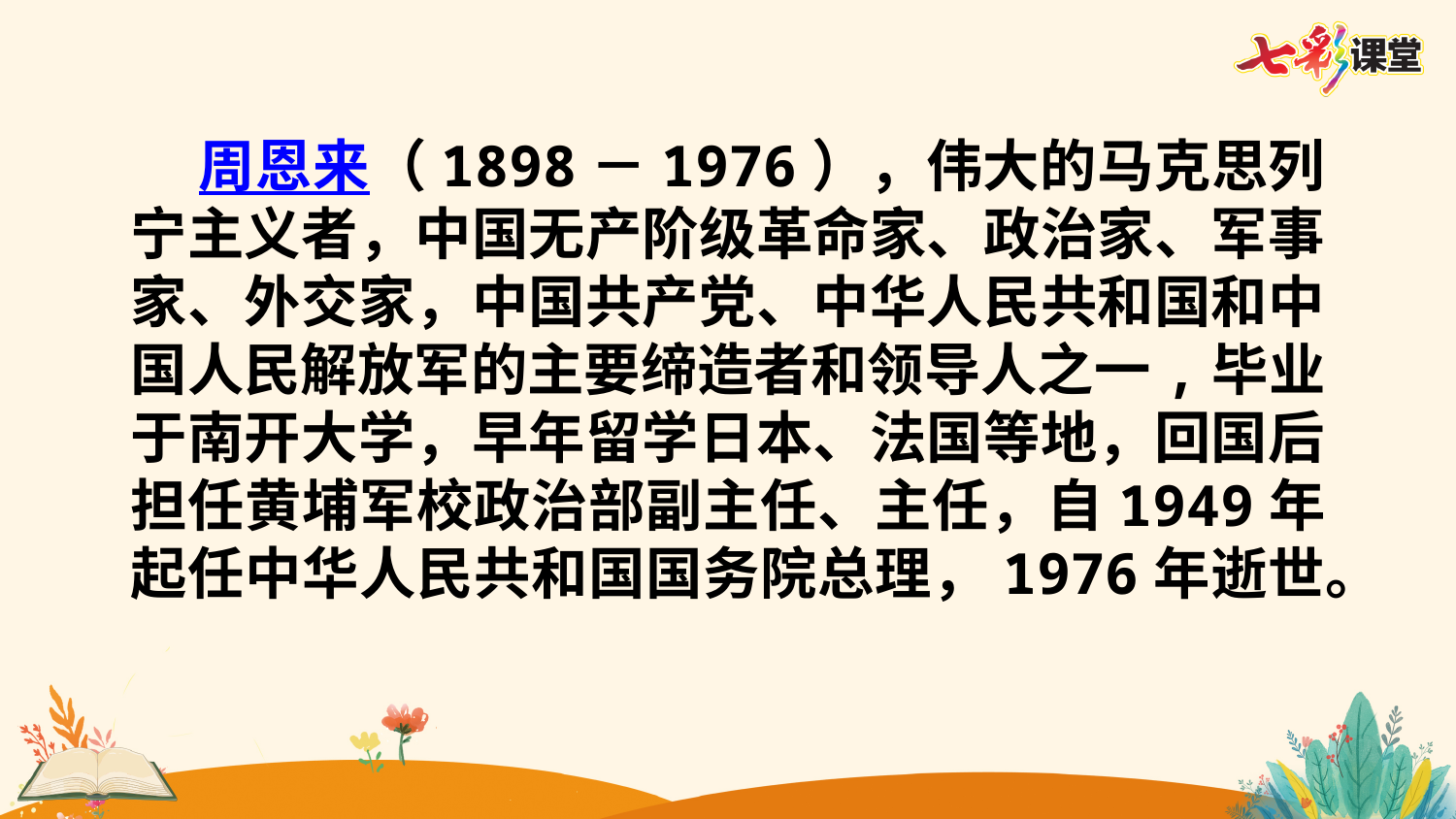

周恩来（1898－1976），伟大的马克思列宁主义者，中国无产阶级革命家、政治家、军事家、外交家，中国共产党、中华人民共和国和中国人民解放军的主要缔造者和领导人之一,毕业于南开大学，早年留学日本、法国等地，回国后担任黄埔军校政治部副主任、主任，自1949年起任中华人民共和国国务院总理，1976年逝世。